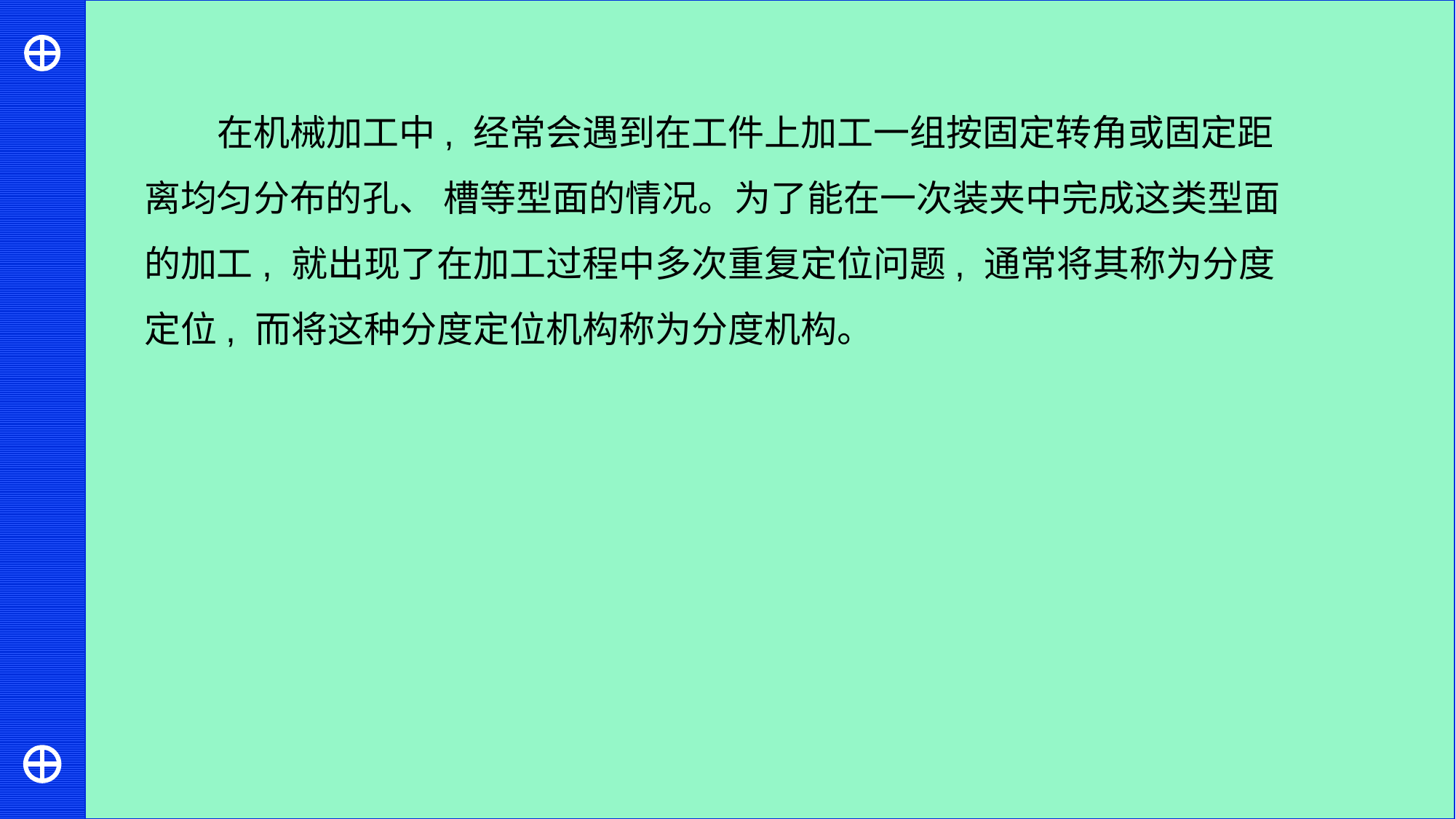

在机械加工中, 经常会遇到在工件上加工一组按固定转角或固定距离均匀分布的孔、 槽等型面的情况。为了能在一次装夹中完成这类型面的加工, 就出现了在加工过程中多次重复定位问题, 通常将其称为分度定位, 而将这种分度定位机构称为分度机构。